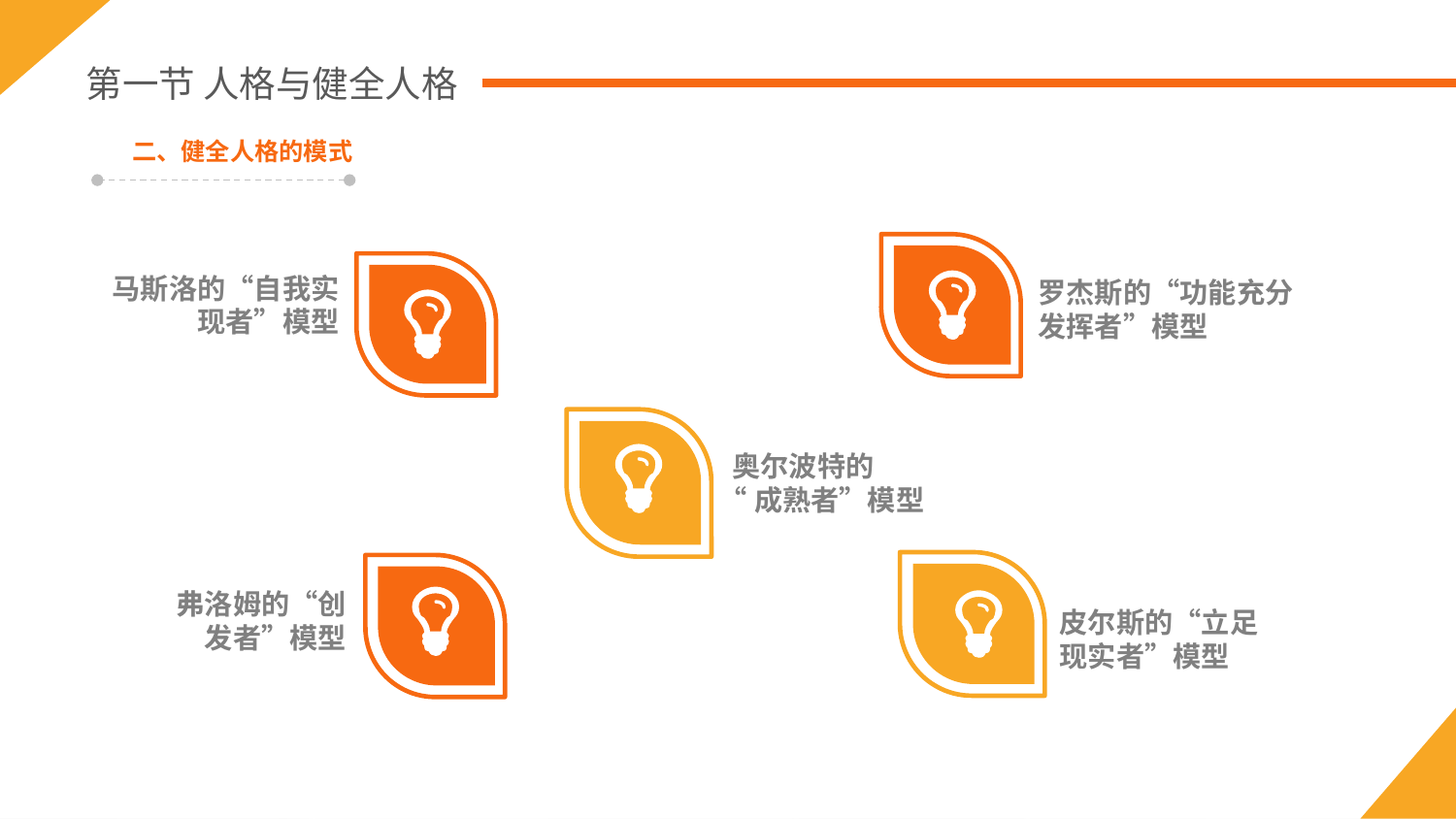

第一节 人格与健全人格
二、健全人格的模式

罗杰斯的“功能充分发挥者”模型

马斯洛的“自我实现者”模型

 奥尔波特的
“成熟者”模型

皮尔斯的“立足
现实者”模型

弗洛姆的“创发者”模型